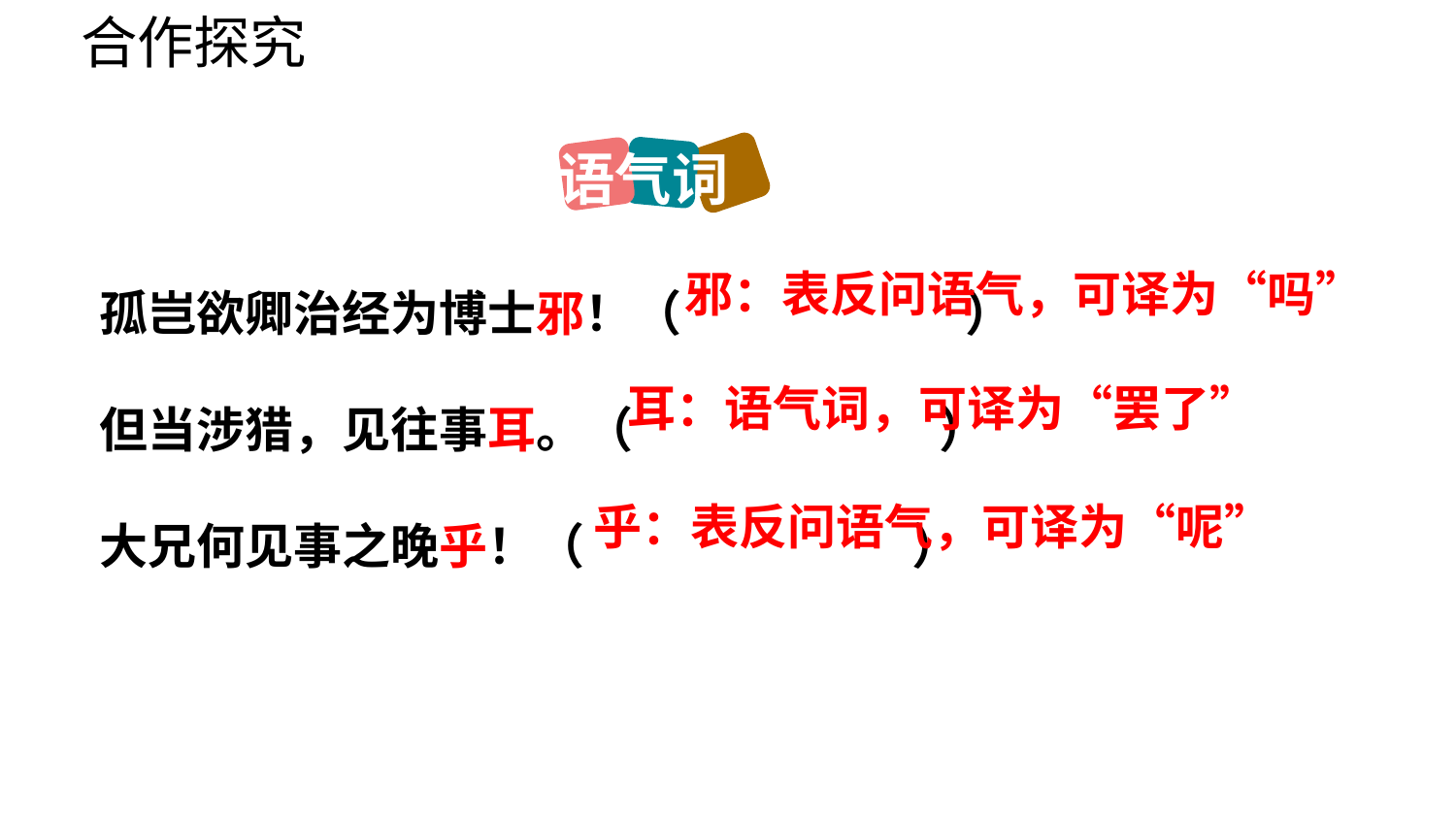

合作探究
语气词

孤岂欲卿治经为博士邪！（                          ）
但当涉猎，见往事耳。（                            ）
大兄何见事之晚乎！（                              ）
邪：表反问语气，可译为“吗”
耳：语气词，可译为“罢了”
乎：表反问语气，可译为“呢”